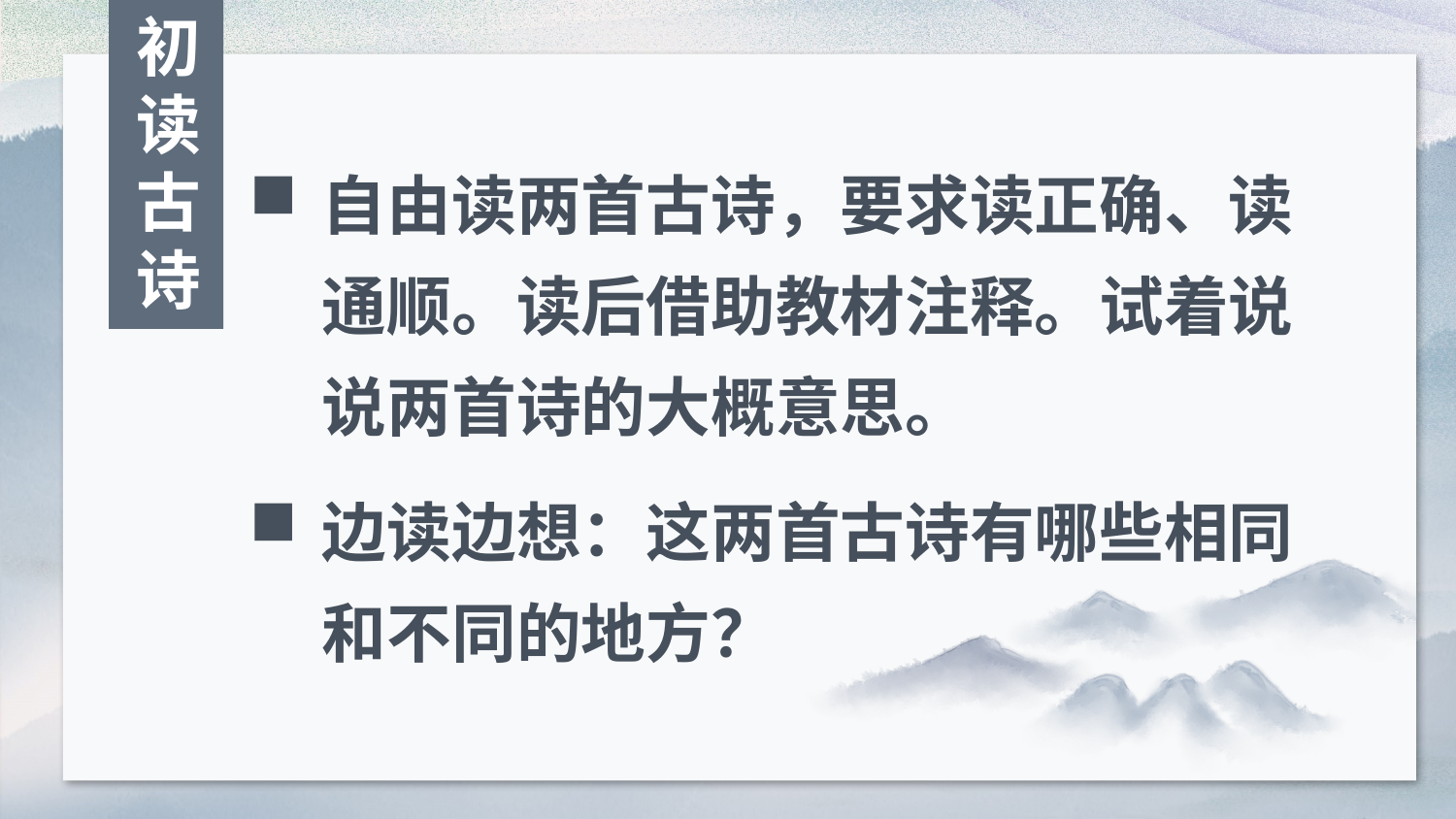

初
读
古
诗
自由读两首古诗，要求读正确、读通顺。读后借助教材注释。试着说说两首诗的大概意思。
边读边想：这两首古诗有哪些相同和不同的地方？